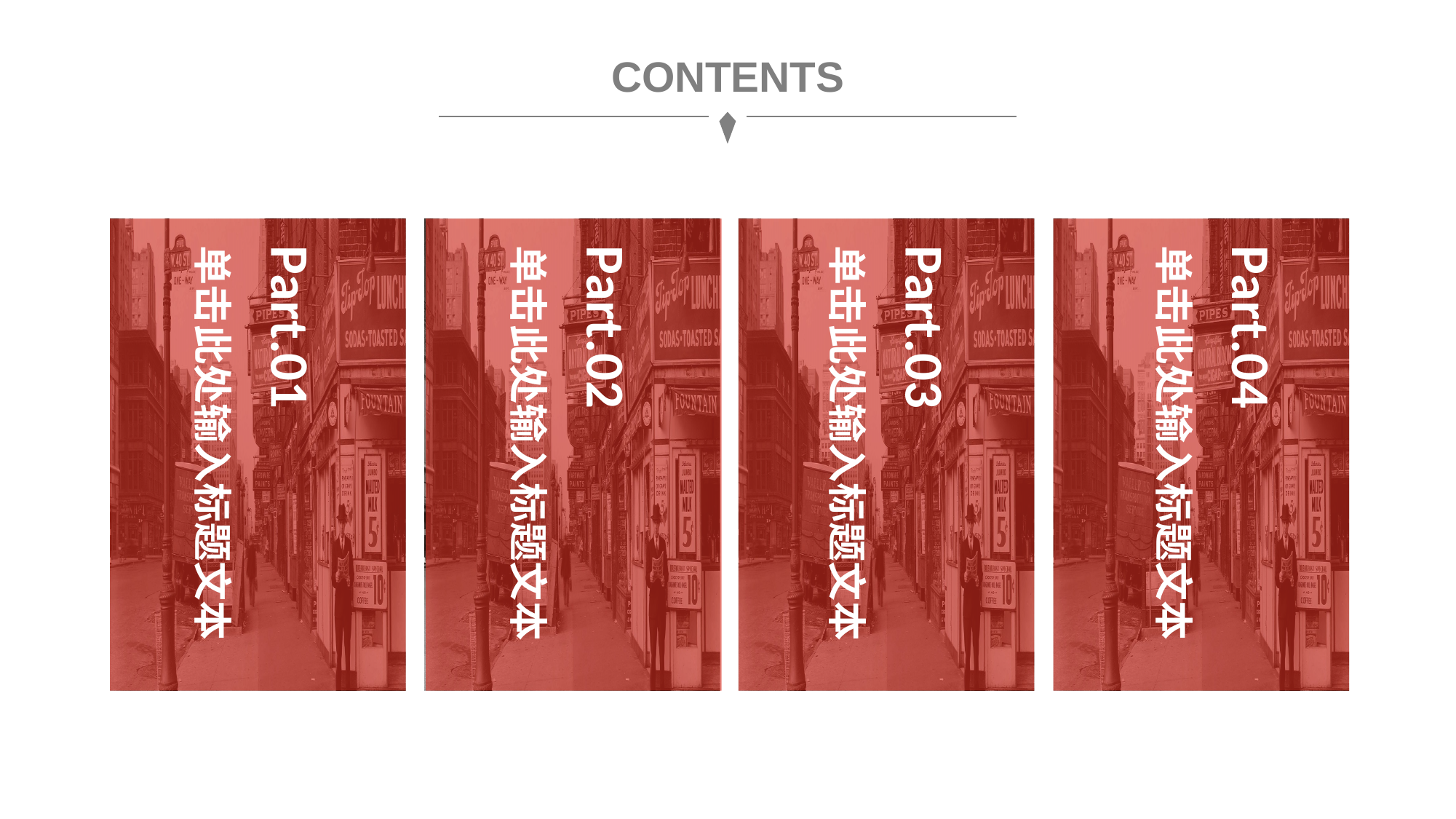

CONTENTS

单击此处输入标题文本
Part.01
单击此处输入标题文本
Part.02
单击此处输入标题文本
Part.03
单击此处输入标题文本
Part.04